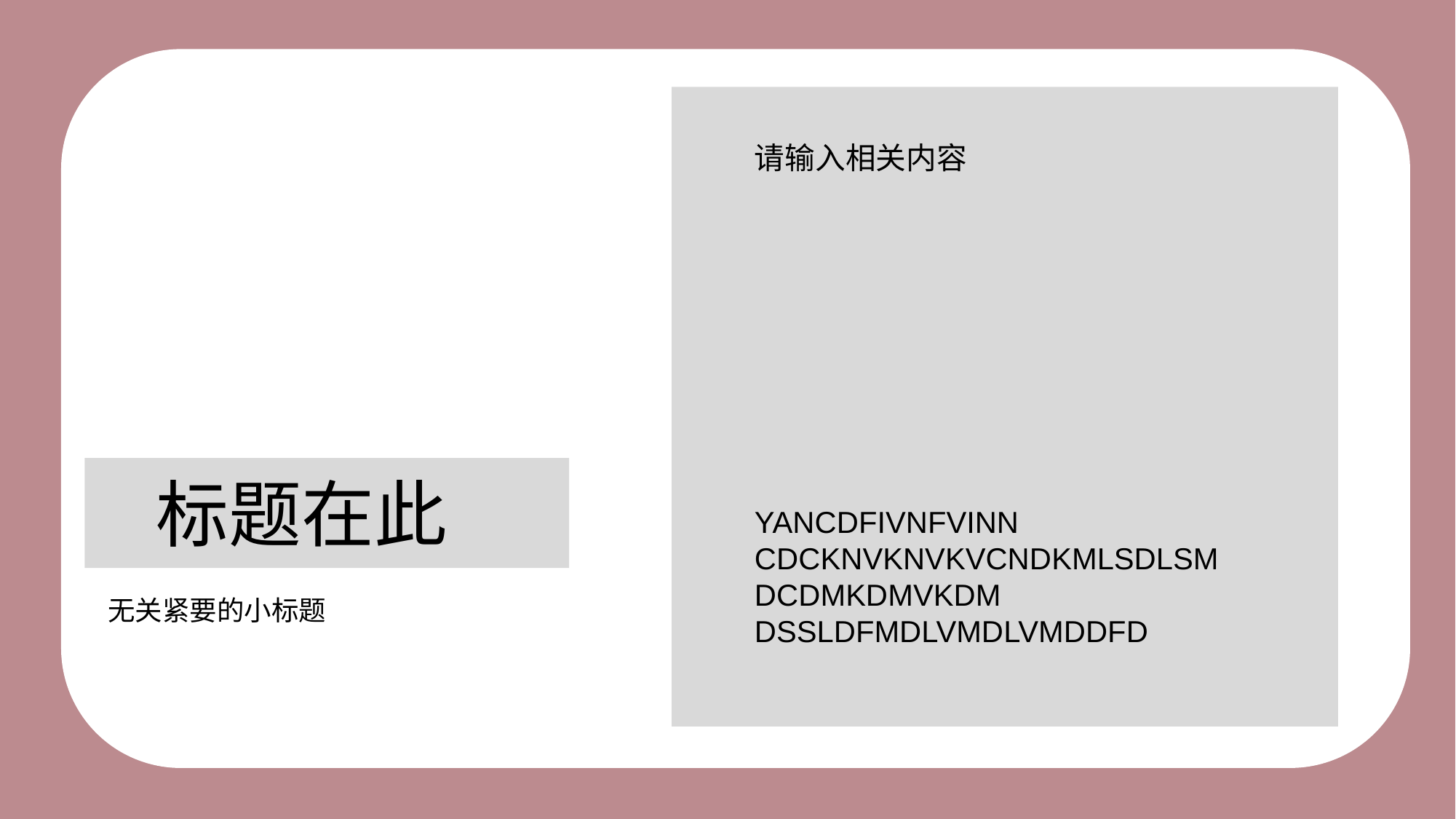

请输入相关内容

YANCDFIVNFVINN
CDCKNVKNVKVCNDKMLSDLSM
DCDMKDMVKDM
DSSLDFMDLVMDLVMDDFD

标题在此
无关紧要的小标题